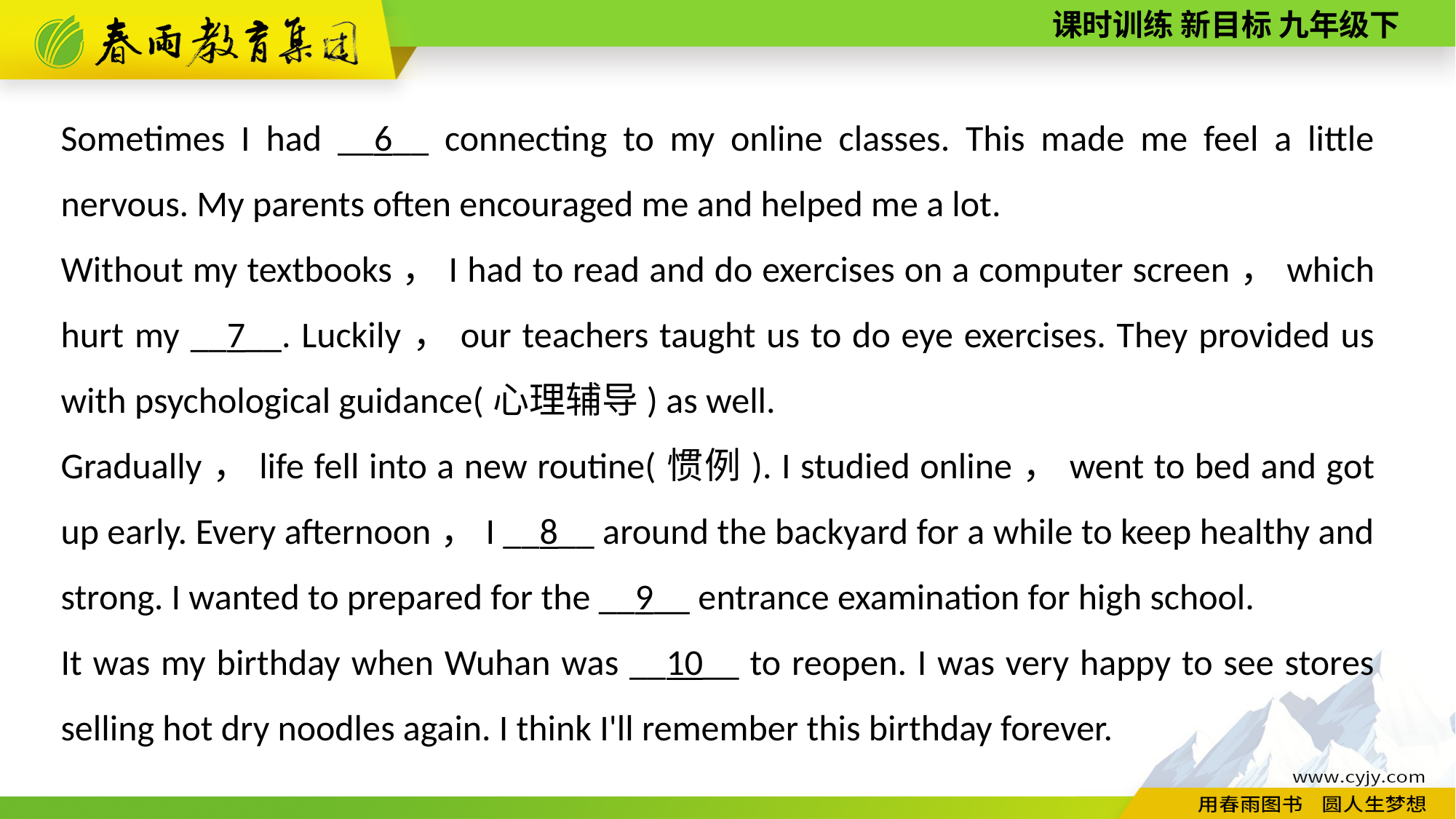

Sometimes I had __6__ connecting to my online classes. This made me feel a little nervous. My parents often encouraged me and helped me a lot.
Without my textbooks，I had to read and do exercises on a computer screen，which hurt my __7__. Luckily，our teachers taught us to do eye exercises. They provided us with psychological guidance(心理辅导) as well.
Gradually，life fell into a new routine(惯例). I studied online，went to bed and got up early. Every afternoon，I __8__ around the backyard for a while to keep healthy and strong. I wanted to prepared for the __9__ entrance examination for high school.
It was my birthday when Wuhan was __10__ to reopen. I was very happy to see stores selling hot dry noodles again. I think I'll remember this birthday forever.